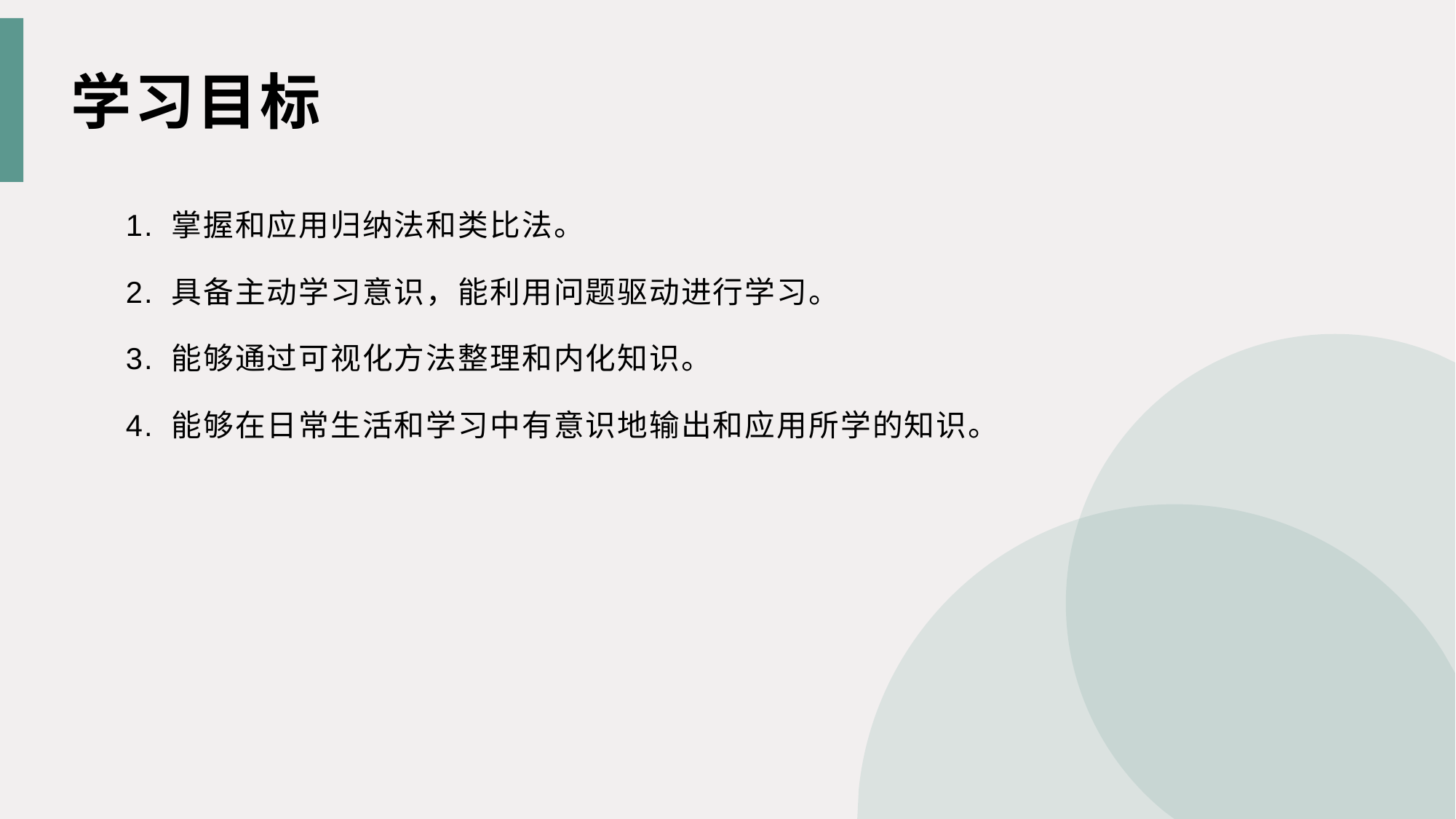

学习目标
1. 掌握和应用归纳法和类比法。
2. 具备主动学习意识，能利用问题驱动进行学习。
3. 能够通过可视化方法整理和内化知识。
4. 能够在日常生活和学习中有意识地输出和应用所学的知识。